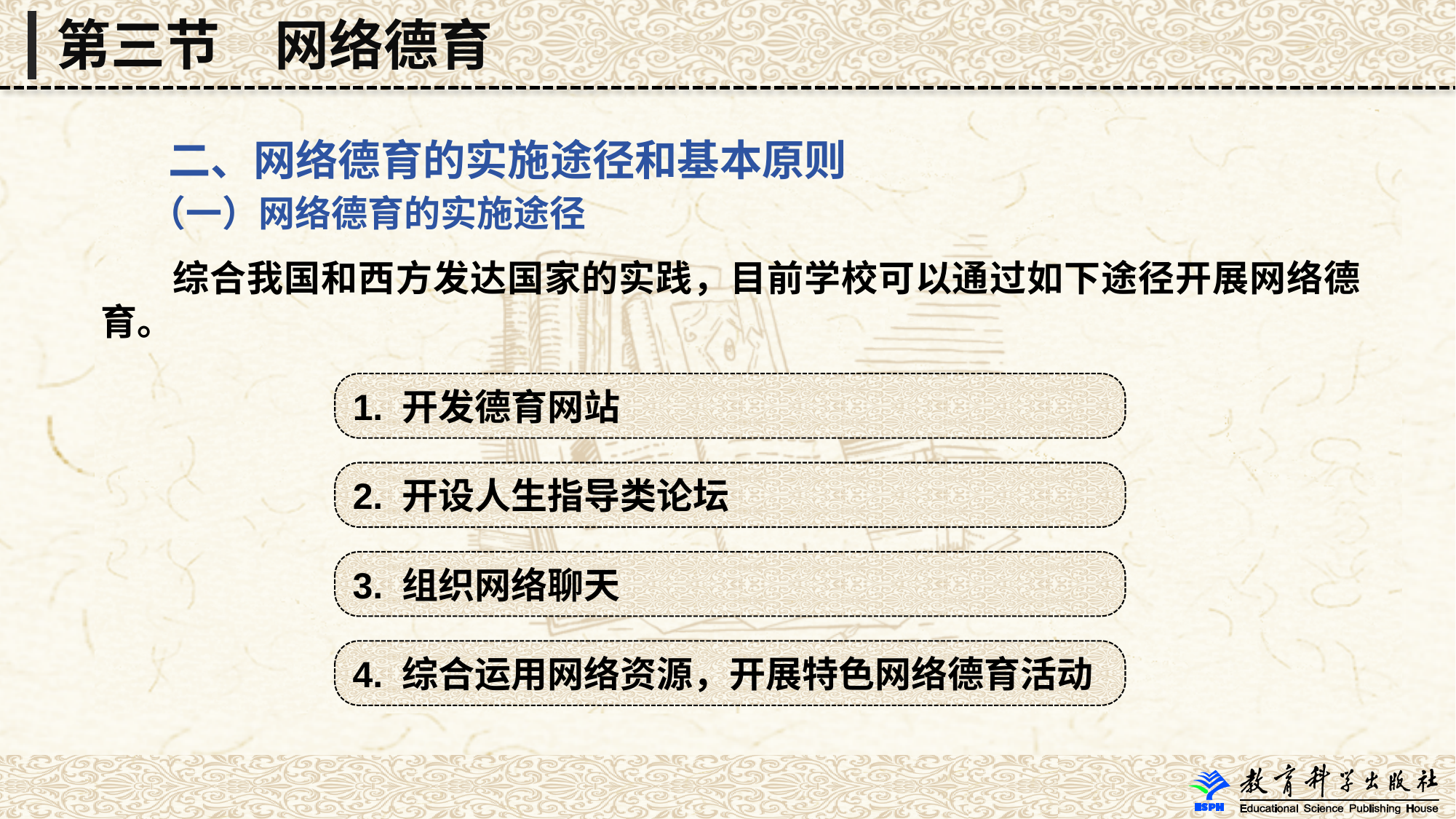

第三节　网络德育
      二、网络德育的实施途径和基本原则
    （一）网络德育的实施途径

       综合我国和西方发达国家的实践，目前学校可以通过如下途径开展网络德育。

1. 开发德育网站
2. 开设人生指导类论坛
3. 组织网络聊天
4. 综合运用网络资源，开展特色网络德育活动